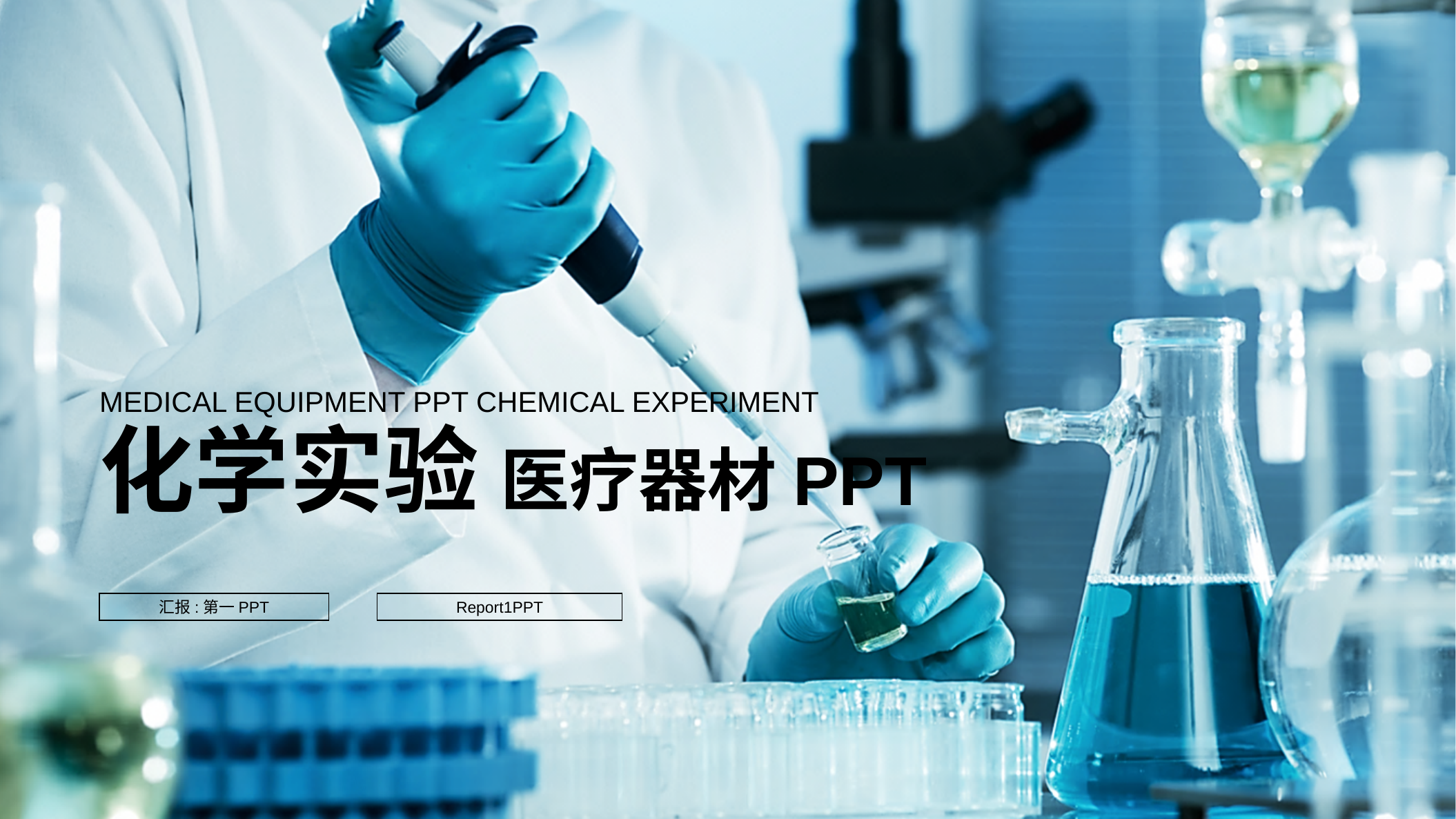

MEDICAL EQUIPMENT PPT CHEMICAL EXPERIMENT
化学实验 医疗器材PPT
汇报:第一PPT
Report1PPT